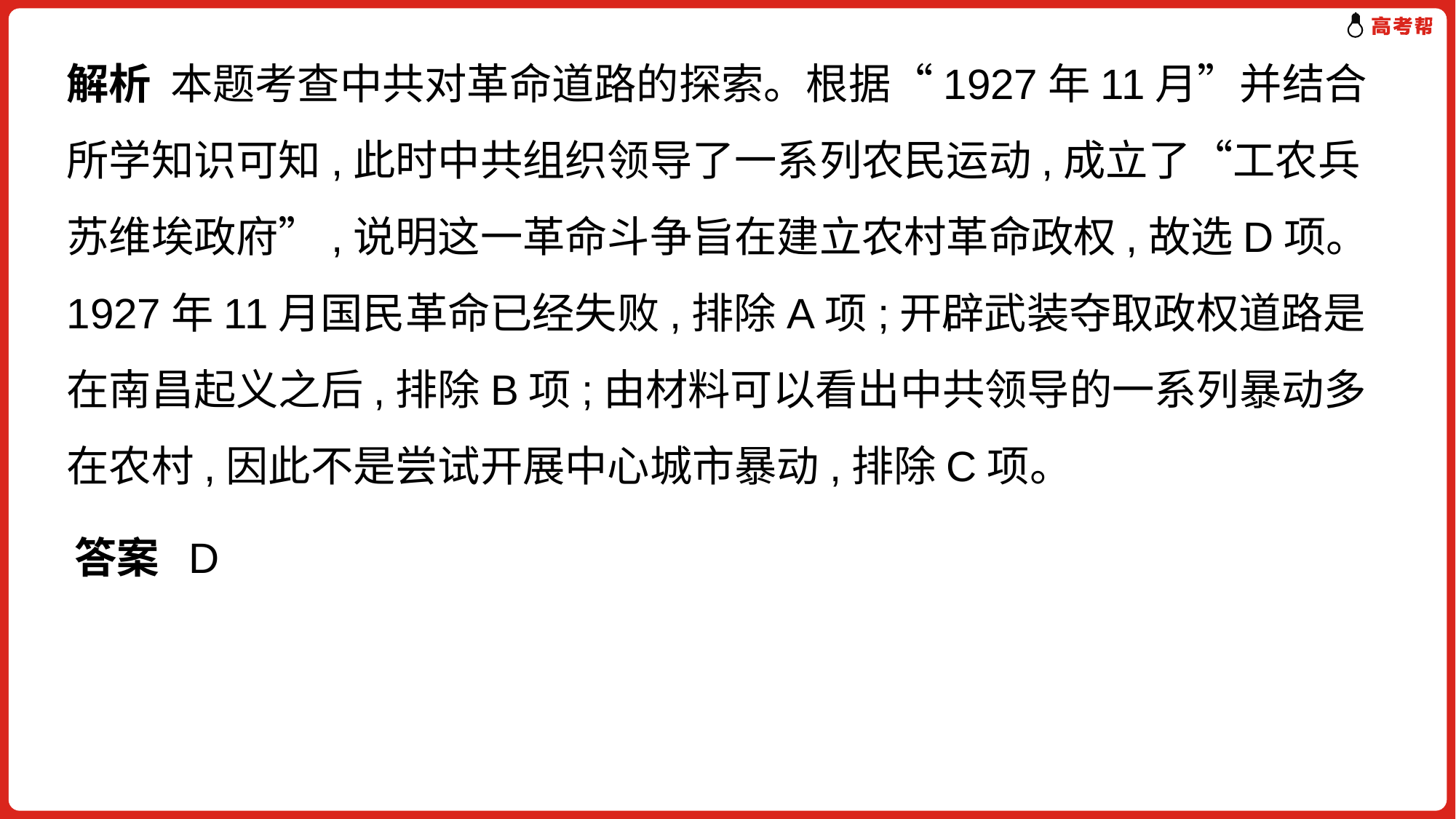

解析  本题考查中共对革命道路的探索。根据“1927年11月”并结合所学知识可知,此时中共组织领导了一系列农民运动,成立了“工农兵苏维埃政府”,说明这一革命斗争旨在建立农村革命政权,故选D项。1927年11月国民革命已经失败,排除A项;开辟武装夺取政权道路是在南昌起义之后,排除B项;由材料可以看出中共领导的一系列暴动多在农村,因此不是尝试开展中心城市暴动,排除C项。
答案  D